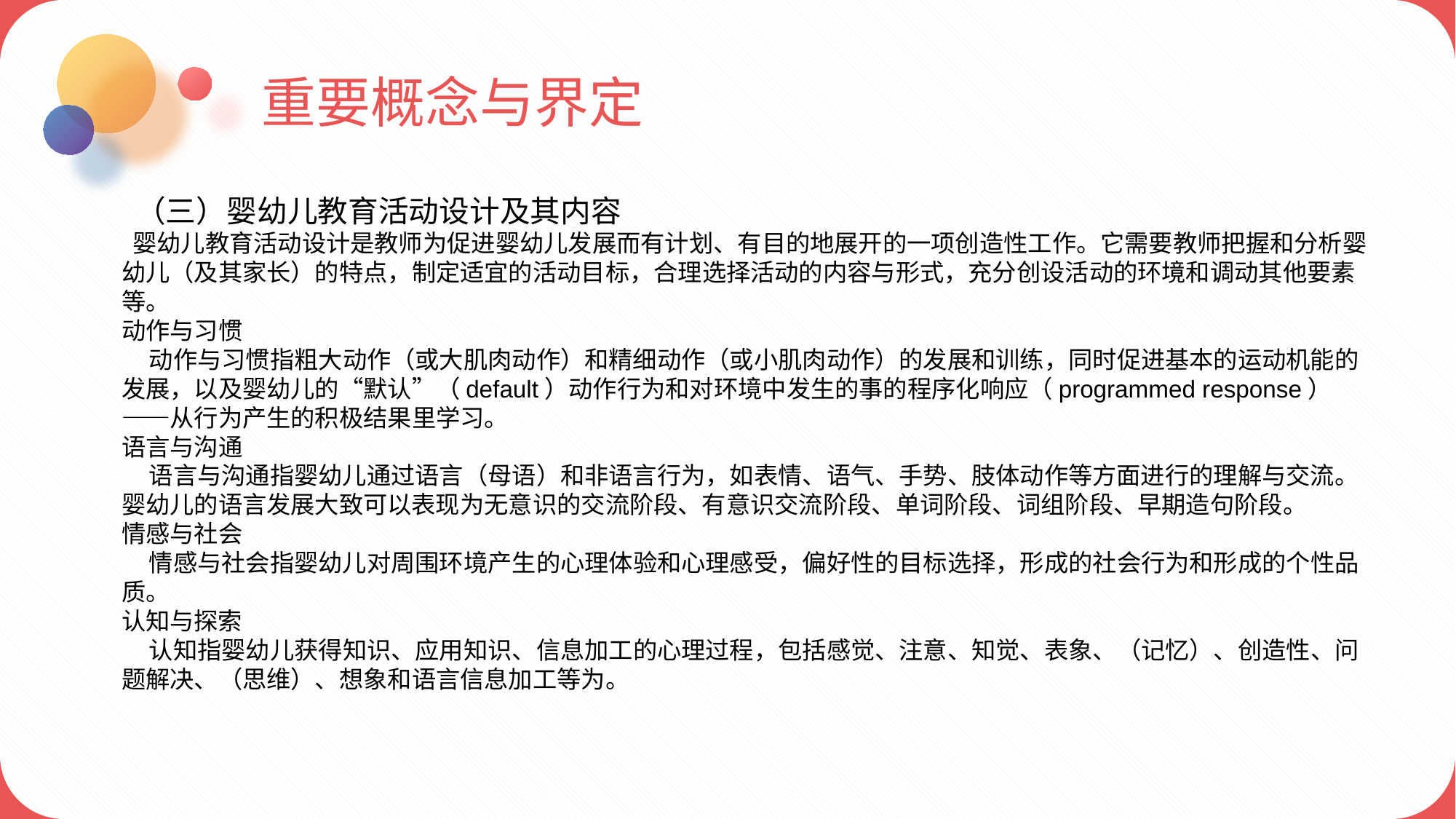

重要概念与界定
 （三）婴幼儿教育活动设计及其内容
 婴幼儿教育活动设计是教师为促进婴幼儿发展而有计划、有目的地展开的一项创造性工作。它需要教师把握和分析婴幼儿（及其家长）的特点，制定适宜的活动目标，合理选择活动的内容与形式，充分创设活动的环境和调动其他要素等。
动作与习惯
    动作与习惯指粗大动作（或大肌肉动作）和精细动作（或小肌肉动作）的发展和训练，同时促进基本的运动机能的发展，以及婴幼儿的“默认”（default）动作行为和对环境中发生的事的程序化响应（programmed response）——从行为产生的积极结果里学习。
语言与沟通
    语言与沟通指婴幼儿通过语言（母语）和非语言行为，如表情、语气、手势、肢体动作等方面进行的理解与交流。婴幼儿的语言发展大致可以表现为无意识的交流阶段、有意识交流阶段、单词阶段、词组阶段、早期造句阶段。
情感与社会
    情感与社会指婴幼儿对周围环境产生的心理体验和心理感受，偏好性的目标选择，形成的社会行为和形成的个性品质。
认知与探索
    认知指婴幼儿获得知识、应用知识、信息加工的心理过程，包括感觉、注意、知觉、表象、（记忆）、创造性、问题解决、（思维）、想象和语言信息加工等为。